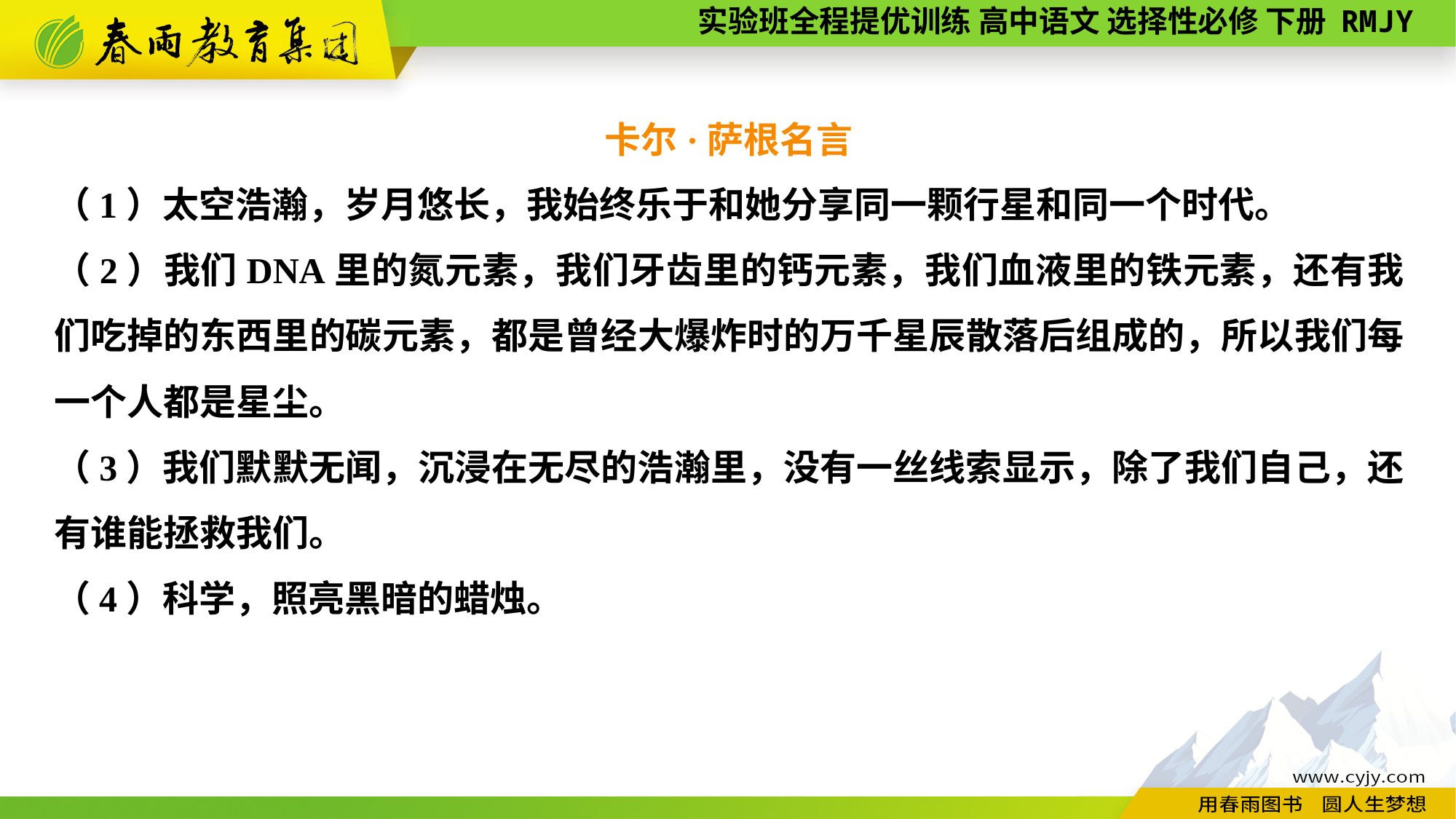

卡尔·萨根名言
（1）太空浩瀚，岁月悠长，我始终乐于和她分享同一颗行星和同一个时代。
（2）我们DNA里的氮元素，我们牙齿里的钙元素，我们血液里的铁元素，还有我们吃掉的东西里的碳元素，都是曾经大爆炸时的万千星辰散落后组成的，所以我们每一个人都是星尘。
（3）我们默默无闻，沉浸在无尽的浩瀚里，没有一丝线索显示，除了我们自己，还有谁能拯救我们。
（4）科学，照亮黑暗的蜡烛。